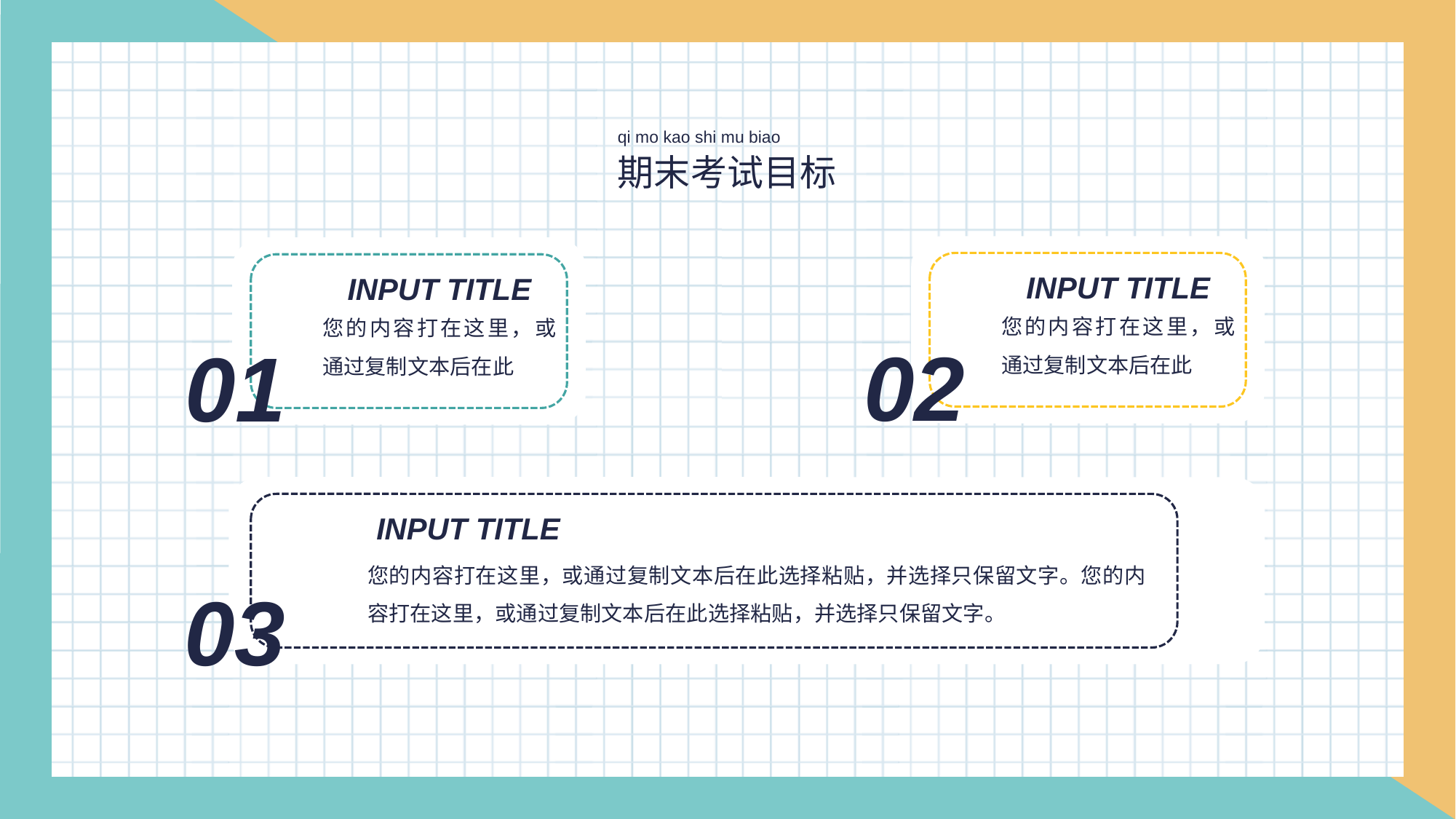

qi mo kao shi mu biao
期末考试目标

INPUT TITLE
您的内容打在这里，或通过复制文本后在此
02

INPUT TITLE
您的内容打在这里，或通过复制文本后在此
01

INPUT TITLE
您的内容打在这里，或通过复制文本后在此选择粘贴，并选择只保留文字。您的内容打在这里，或通过复制文本后在此选择粘贴，并选择只保留文字。
03